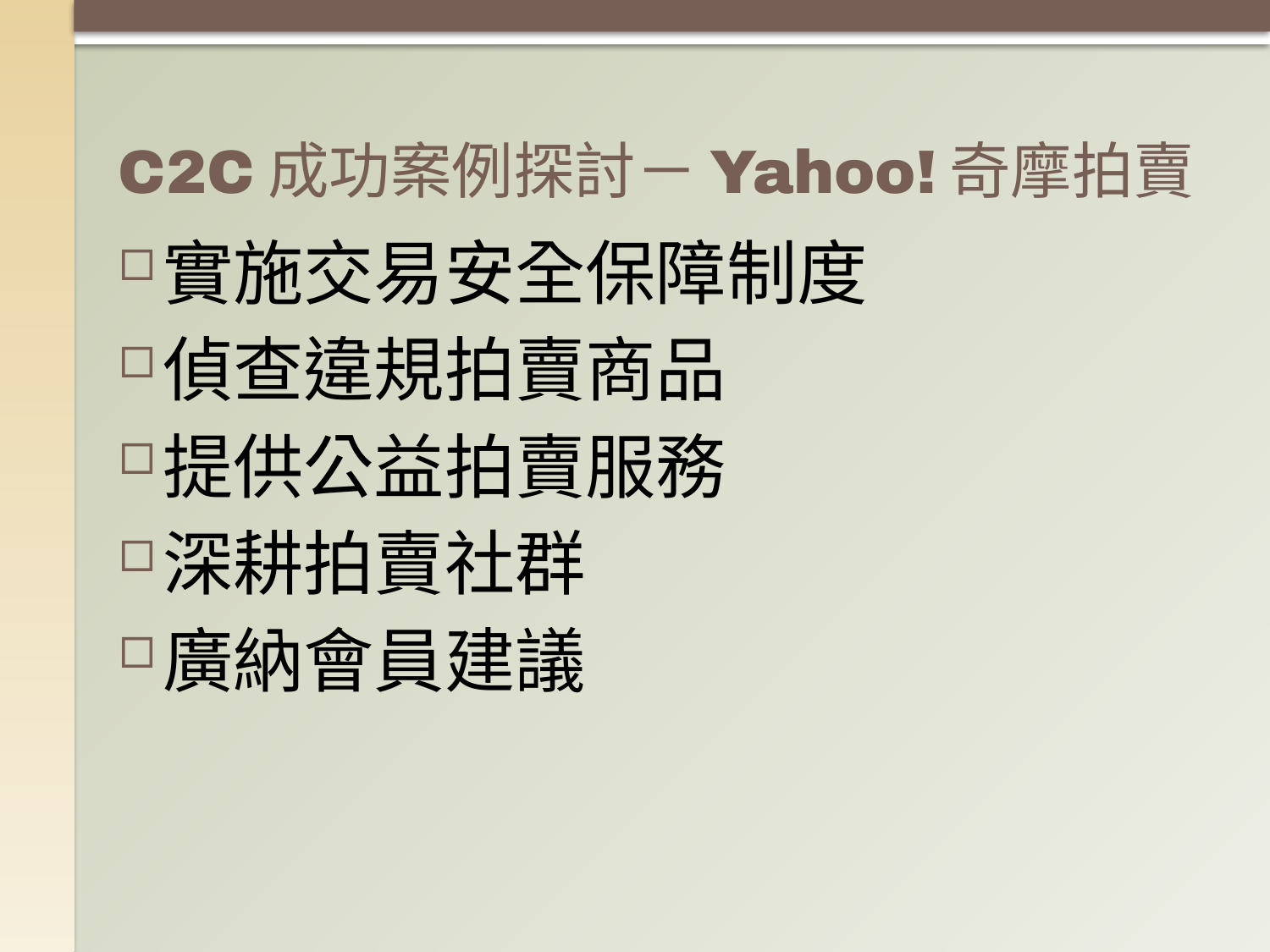

# C2C成功案例探討－Yahoo!奇摩拍賣
實施交易安全保障制度
偵查違規拍賣商品
提供公益拍賣服務
深耕拍賣社群
廣納會員建議